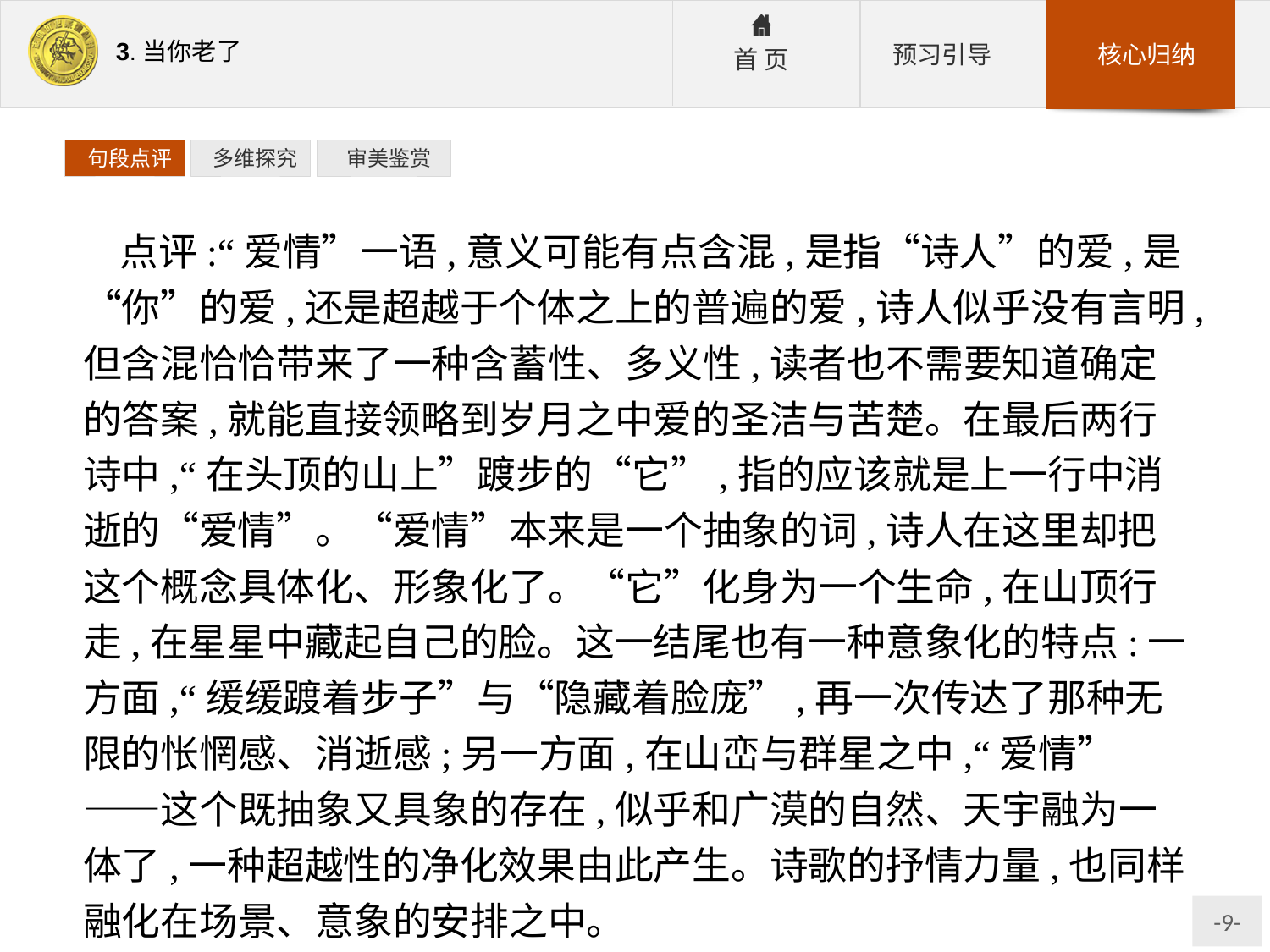

句段点评
 多维探究
 审美鉴赏
点评:“爱情”一语,意义可能有点含混,是指“诗人”的爱,是“你”的爱,还是超越于个体之上的普遍的爱,诗人似乎没有言明,但含混恰恰带来了一种含蓄性、多义性,读者也不需要知道确定的答案,就能直接领略到岁月之中爱的圣洁与苦楚。在最后两行诗中,“在头顶的山上”踱步的“它”,指的应该就是上一行中消逝的“爱情”。“爱情”本来是一个抽象的词,诗人在这里却把这个概念具体化、形象化了。“它”化身为一个生命,在山顶行走,在星星中藏起自己的脸。这一结尾也有一种意象化的特点:一方面,“缓缓踱着步子”与“隐藏着脸庞”,再一次传达了那种无限的怅惘感、消逝感;另一方面,在山峦与群星之中,“爱情”——这个既抽象又具象的存在,似乎和广漠的自然、天宇融为一体了,一种超越性的净化效果由此产生。诗歌的抒情力量,也同样融化在场景、意象的安排之中。